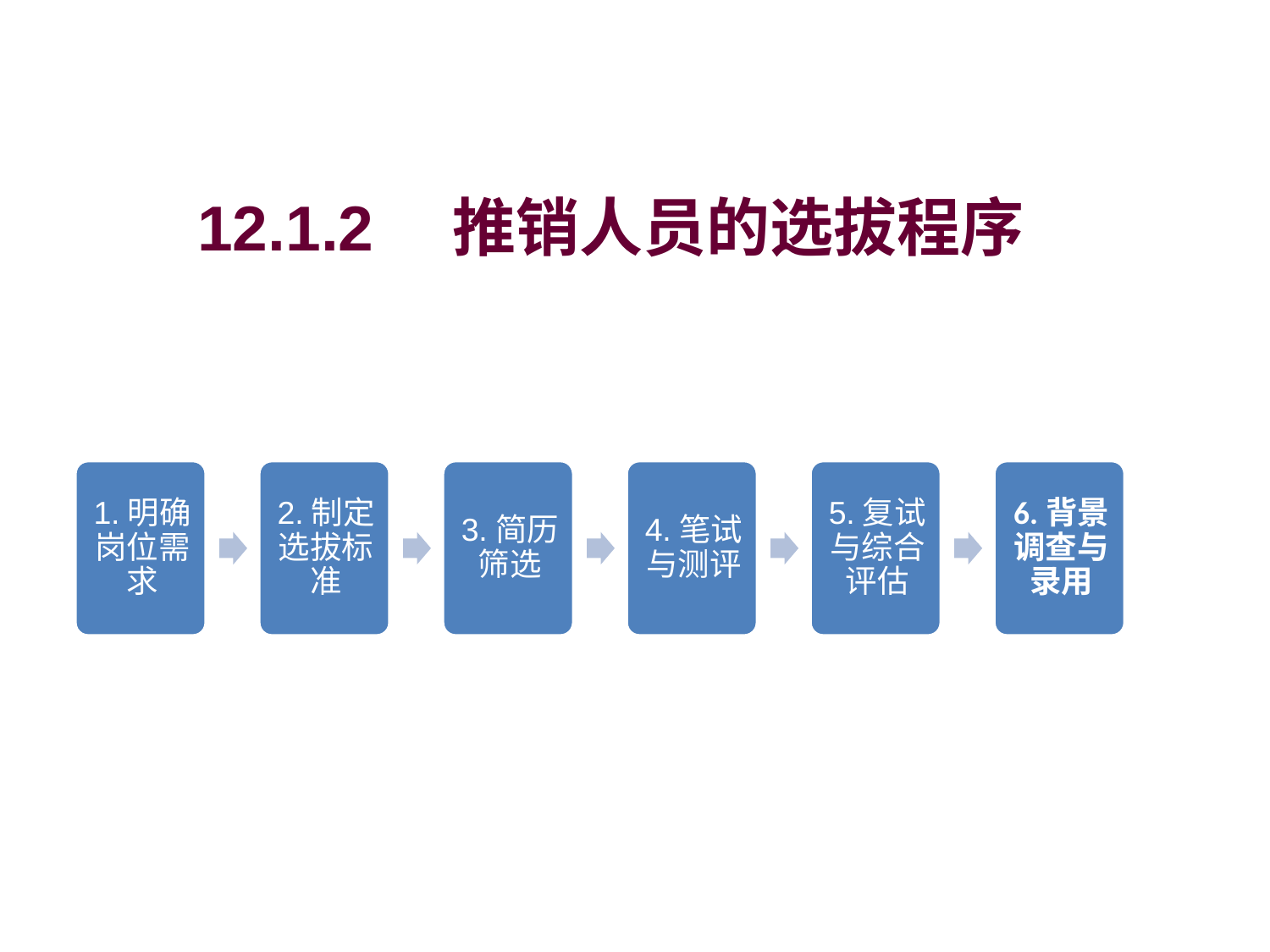

# 12.1.2　推销人员的选拔程序
1.明确岗位需求

2.制定选拔标准

3.简历筛选

4.笔试与测评

5.复试与综合评估

6.背景调查与录用